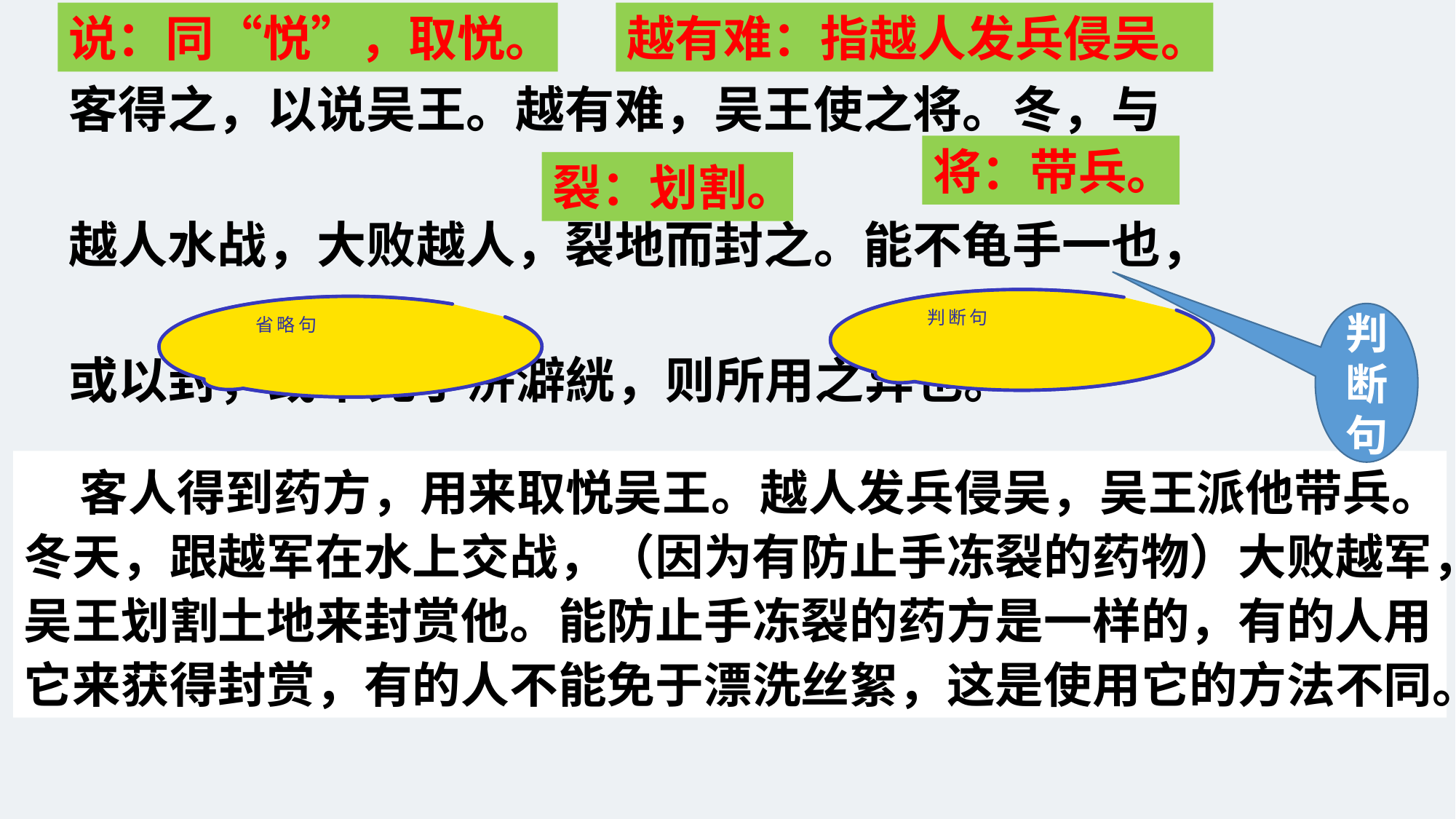

说：同“悦”，取悦。
越有难：指越人发兵侵吴。
客得之，以说吴王。越有难，吴王使之将。冬，与

越人水战，大败越人，裂地而封之。能不龟手一也，

或以封，或不免于洴澼絖，则所用之异也。
将：带兵。
裂：划割。

    判断句

    省略句
判断句
    客人得到药方，用来取悦吴王。越人发兵侵吴，吴王派他带兵。冬天，跟越军在水上交战，（因为有防止手冻裂的药物）大败越军，吴王划割土地来封赏他。能防止手冻裂的药方是一样的，有的人用它来获得封赏，有的人不能免于漂洗丝絮，这是使用它的方法不同。